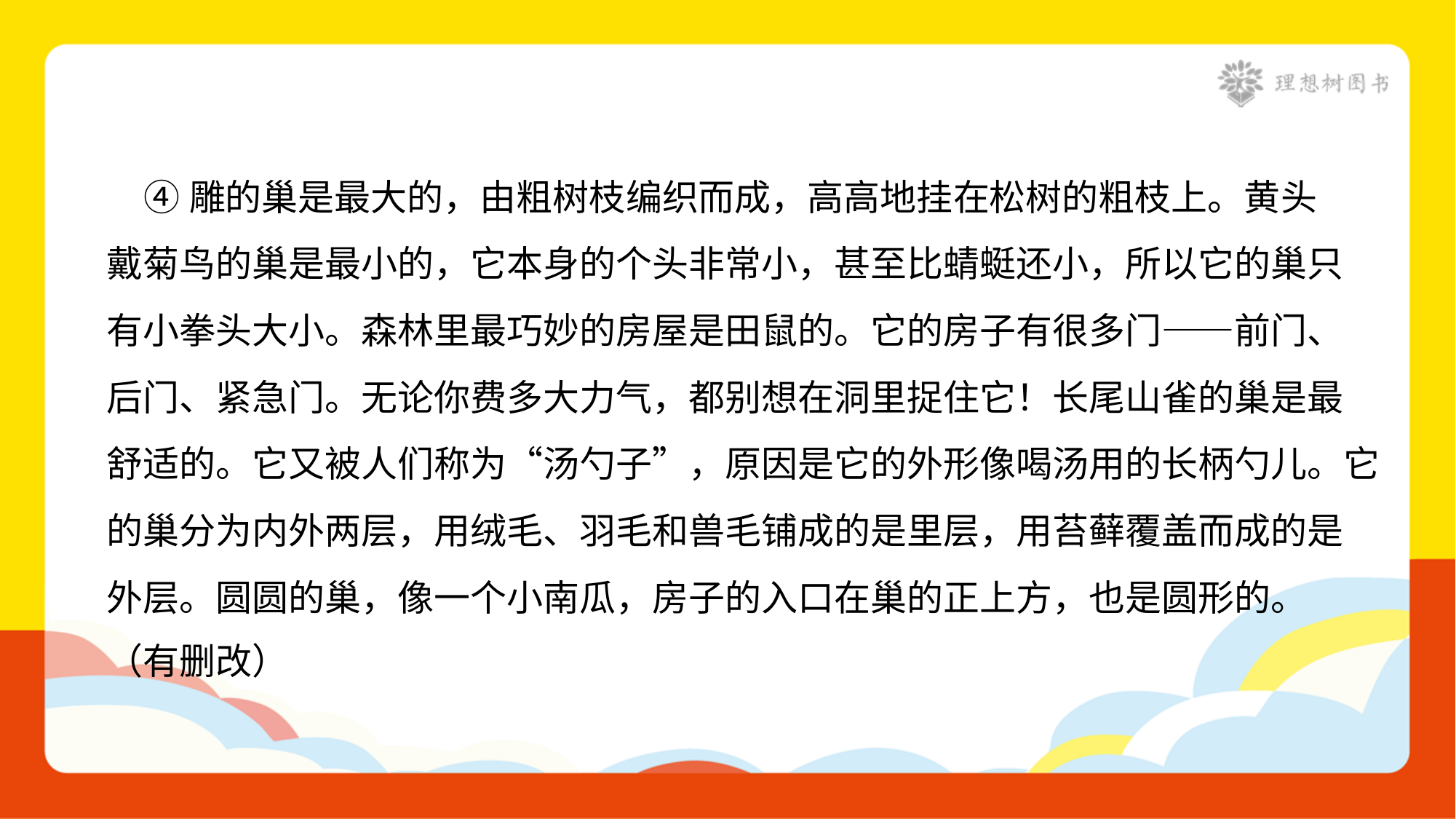

④雕的巢是最大的，由粗树枝编织而成，高高地挂在松树的粗枝上。黄头
戴菊鸟的巢是最小的，它本身的个头非常小，甚至比蜻蜓还小，所以它的巢只
有小拳头大小。森林里最巧妙的房屋是田鼠的。它的房子有很多门——前门、
后门、紧急门。无论你费多大力气，都别想在洞里捉住它！长尾山雀的巢是最
舒适的。它又被人们称为“汤勺子”，原因是它的外形像喝汤用的长柄勺儿。它
的巢分为内外两层，用绒毛、羽毛和兽毛铺成的是里层，用苔藓覆盖而成的是
外层。圆圆的巢，像一个小南瓜，房子的入口在巢的正上方，也是圆形的。
（有删改）